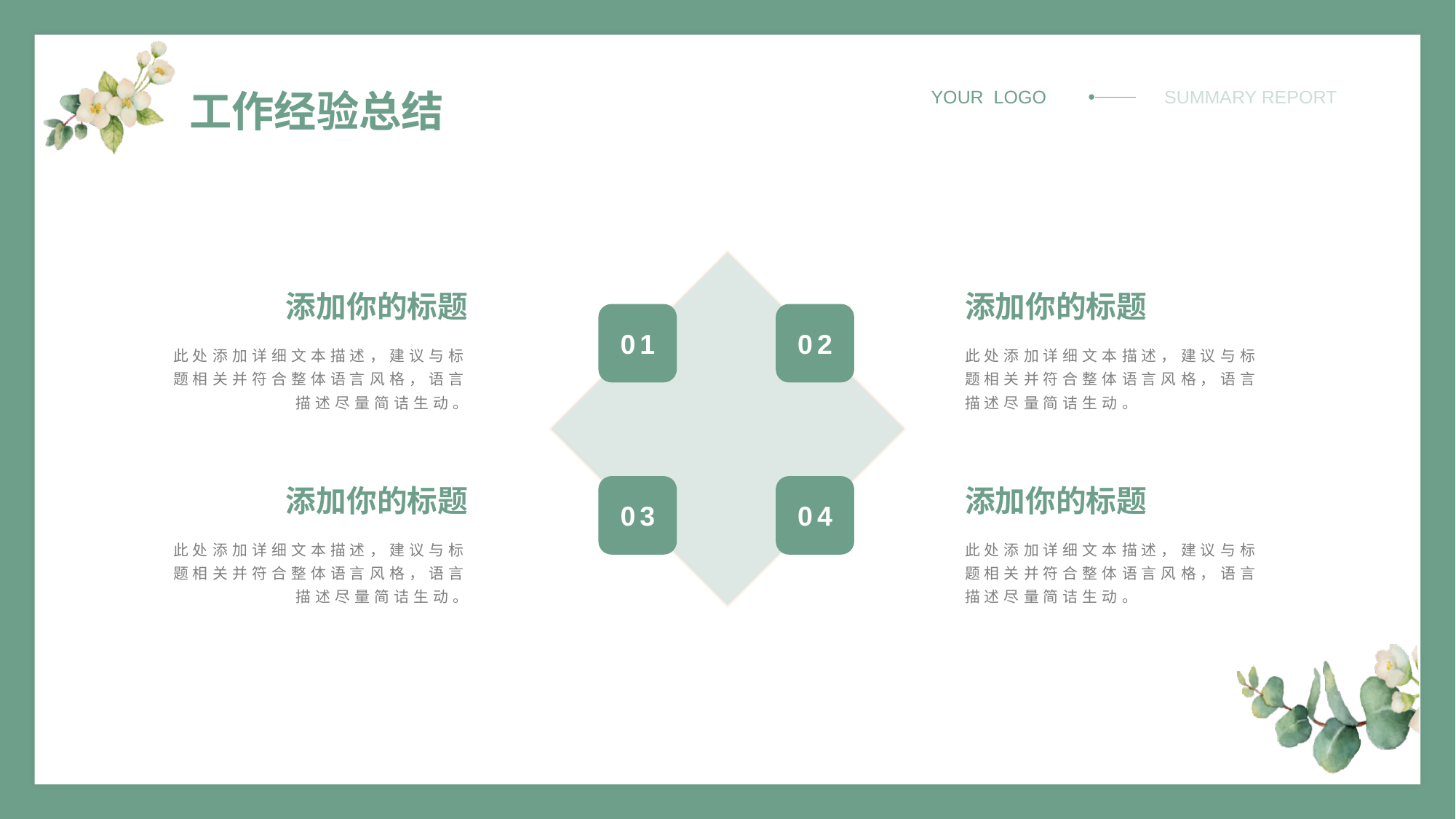

工作经验总结

添加你的标题
添加你的标题

01

02
此处添加详细文本描述，建议与标题相关并符合整体语言风格，语言描述尽量简诘生动。
此处添加详细文本描述，建议与标题相关并符合整体语言风格，语言描述尽量简诘生动。
添加你的标题

03

04
添加你的标题
此处添加详细文本描述，建议与标题相关并符合整体语言风格，语言描述尽量简诘生动。
此处添加详细文本描述，建议与标题相关并符合整体语言风格，语言描述尽量简诘生动。